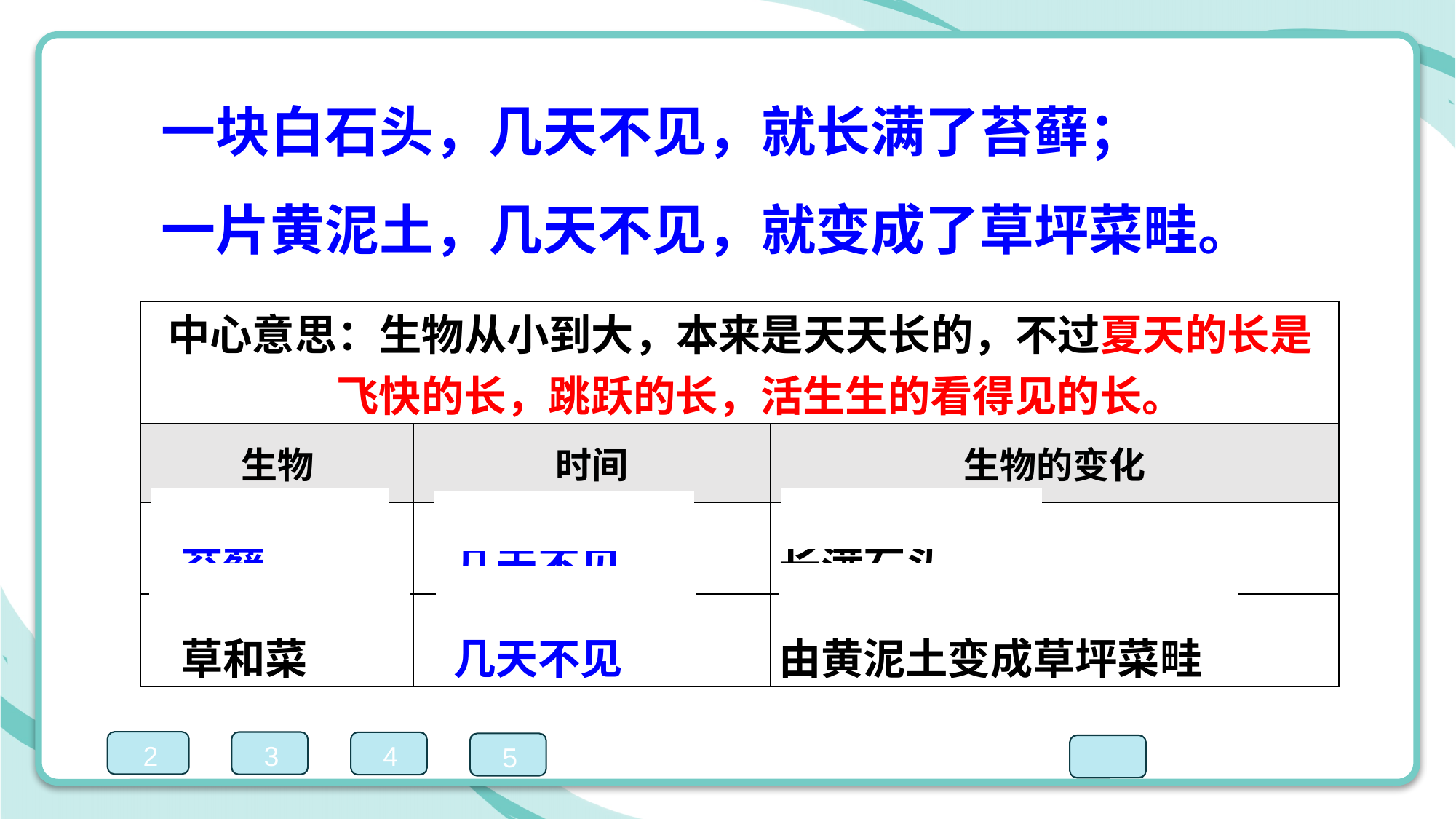

一块白石头，几天不见，就长满了苔藓；
    一片黄泥土，几天不见，就变成了草坪菜畦。
| 中心意思：生物从小到大，本来是天天长的，不过夏天的长是 飞快的长，跳跃的长，活生生的看得见的长。 |  |  |
| --- | --- | --- |
| 生物 | 时间 | 生物的变化 |
| 苔藓 | 几天不见 | 长满石头 |
| 草和菜 | 几天不见 | 由黄泥土变成草坪菜畦 |

2

3

4

5